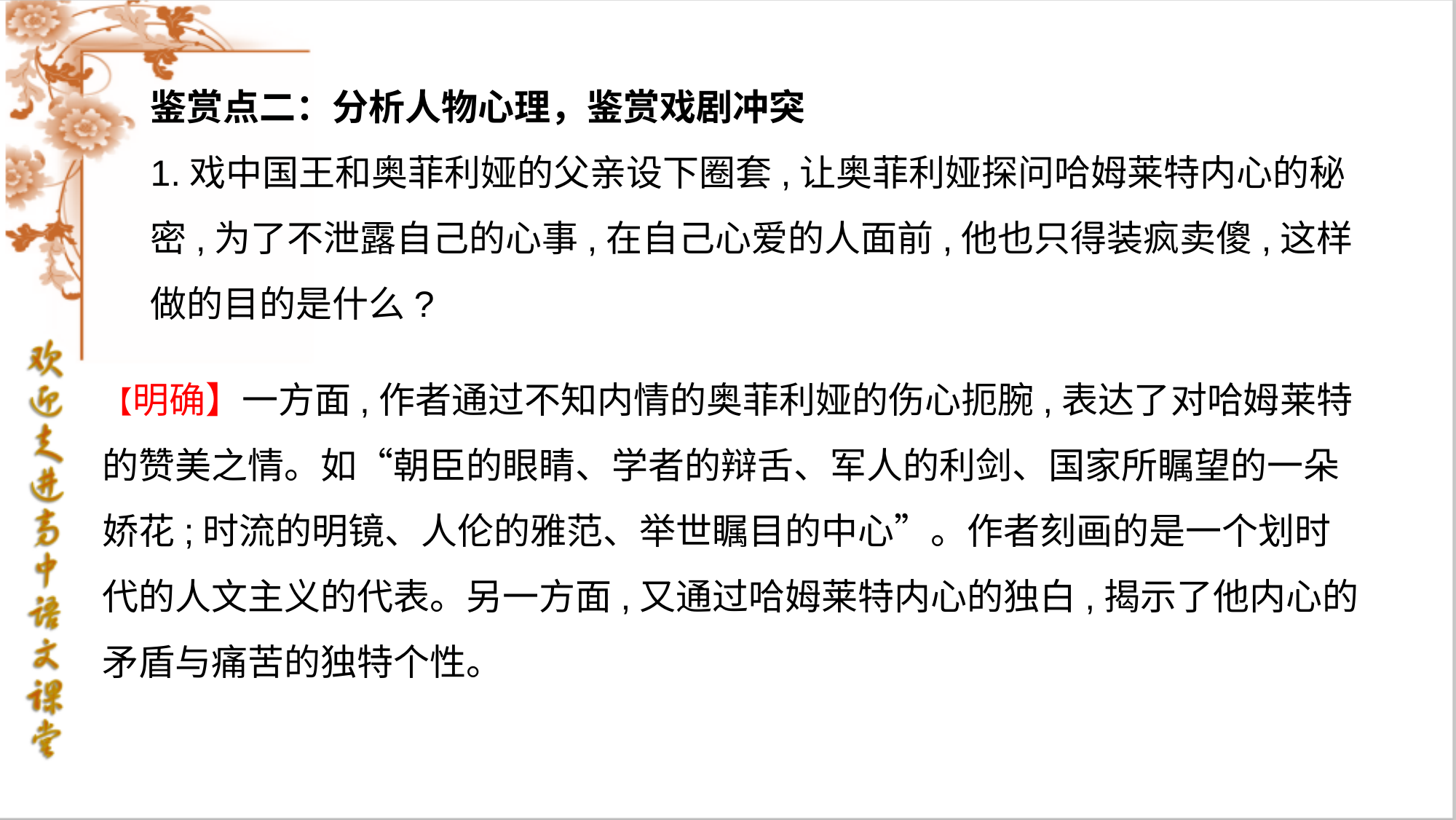

鉴赏点二：分析人物心理，鉴赏戏剧冲突
1.戏中国王和奥菲利娅的父亲设下圈套,让奥菲利娅探问哈姆莱特内心的秘密,为了不泄露自己的心事,在自己心爱的人面前,他也只得装疯卖傻,这样做的目的是什么?
【明确】一方面,作者通过不知内情的奥菲利娅的伤心扼腕,表达了对哈姆莱特的赞美之情。如“朝臣的眼睛、学者的辩舌、军人的利剑、国家所瞩望的一朵娇花;时流的明镜、人伦的雅范、举世瞩目的中心”。作者刻画的是一个划时代的人文主义的代表。另一方面,又通过哈姆莱特内心的独白,揭示了他内心的矛盾与痛苦的独特个性。